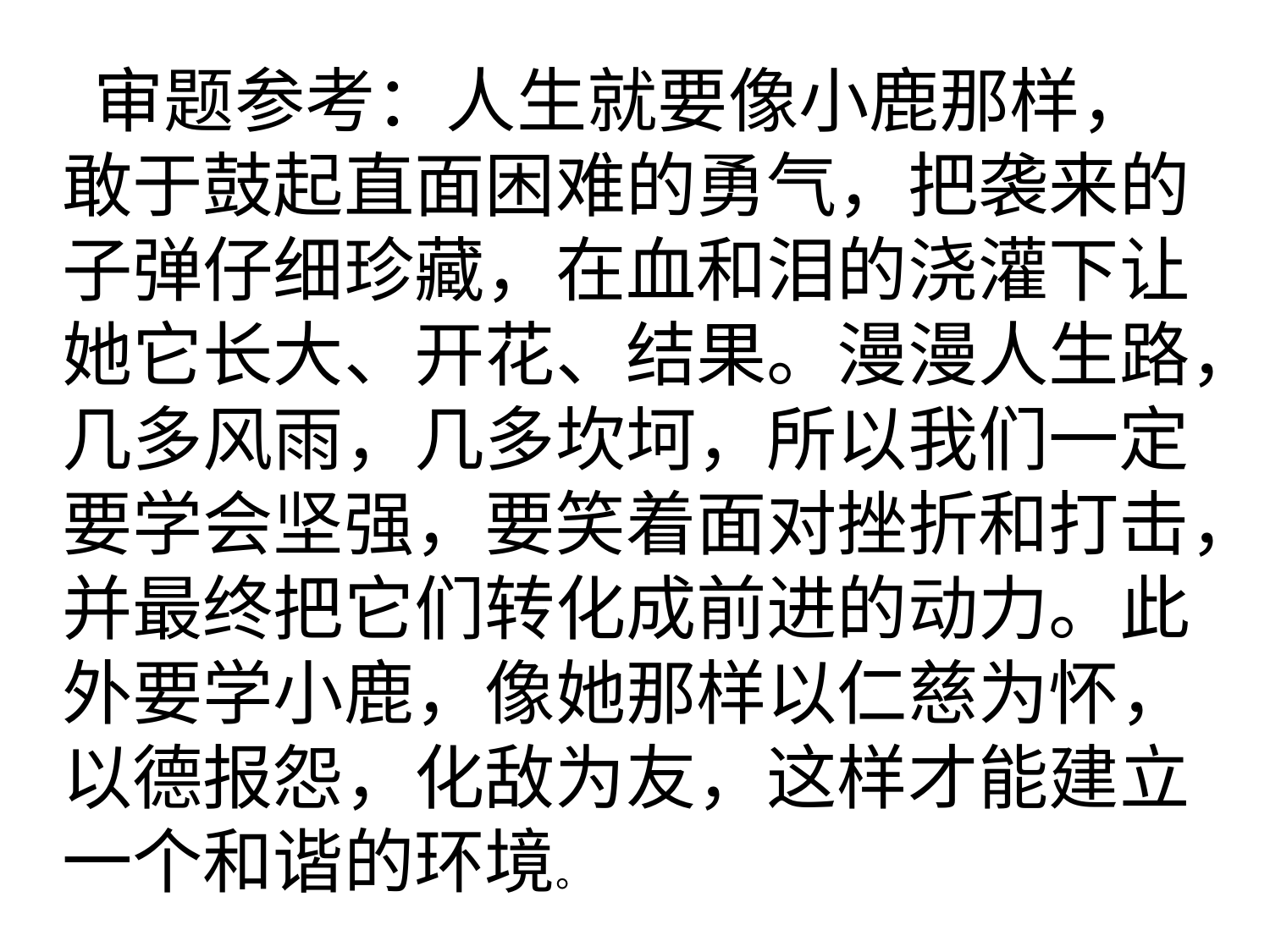

审题参考：人生就要像小鹿那样，敢于鼓起直面困难的勇气，把袭来的子弹仔细珍藏，在血和泪的浇灌下让她它长大、开花、结果。漫漫人生路，几多风雨，几多坎坷，所以我们一定要学会坚强，要笑着面对挫折和打击，并最终把它们转化成前进的动力。此外要学小鹿，像她那样以仁慈为怀，以德报怨，化敌为友，这样才能建立一个和谐的环境。